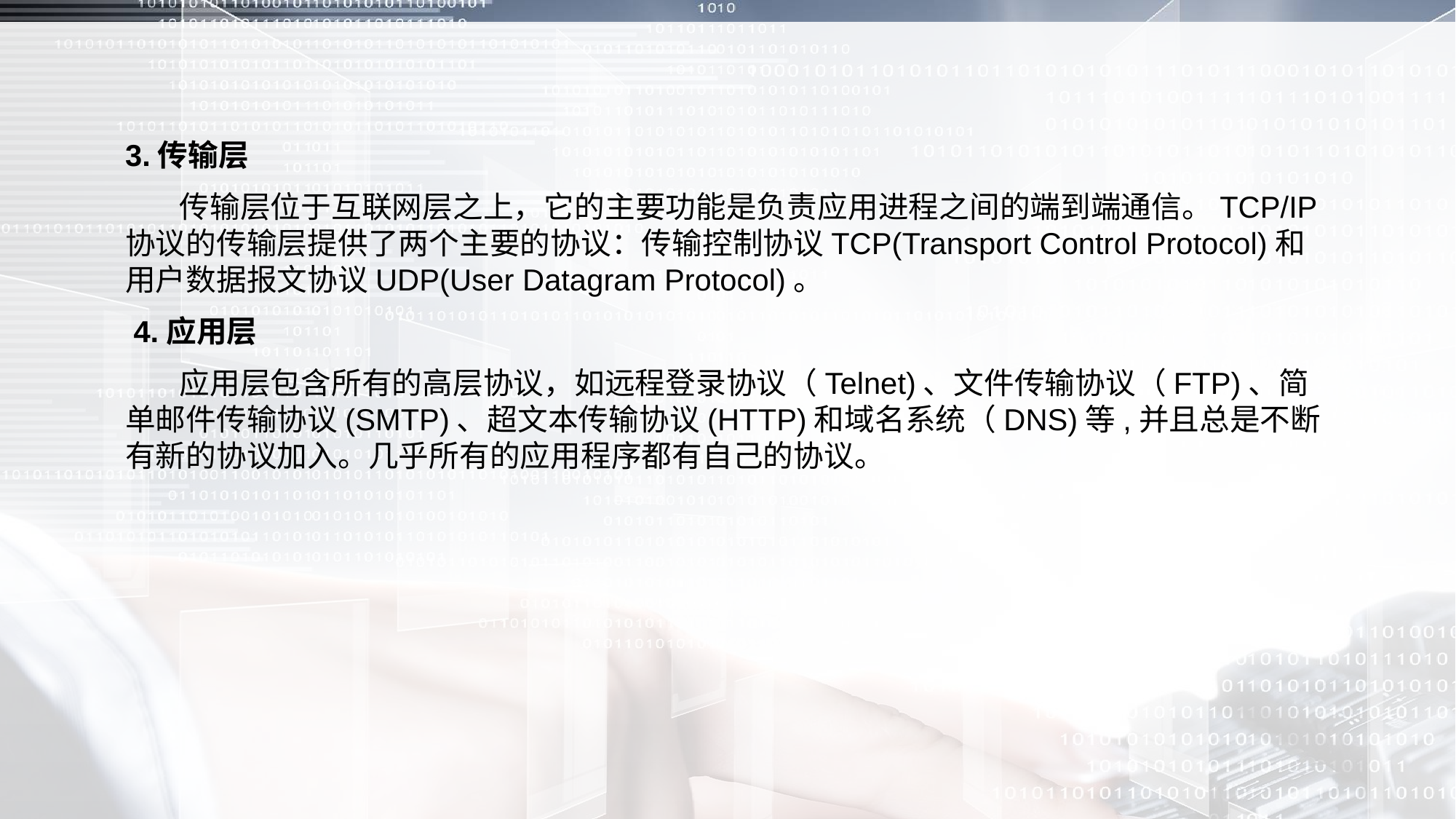

3.传输层
       传输层位于互联网层之上，它的主要功能是负责应用进程之间的端到端通信。TCP/IP协议的传输层提供了两个主要的协议：传输控制协议TCP(Transport Control Protocol)和用户数据报文协议UDP(User Datagram Protocol)。
 4.应用层
       应用层包含所有的高层协议，如远程登录协议（Telnet)、文件传输协议（FTP)、简单邮件传输协议(SMTP)、超文本传输协议(HTTP)和域名系统（DNS)等,并且总是不断有新的协议加入。几乎所有的应用程序都有自己的协议。